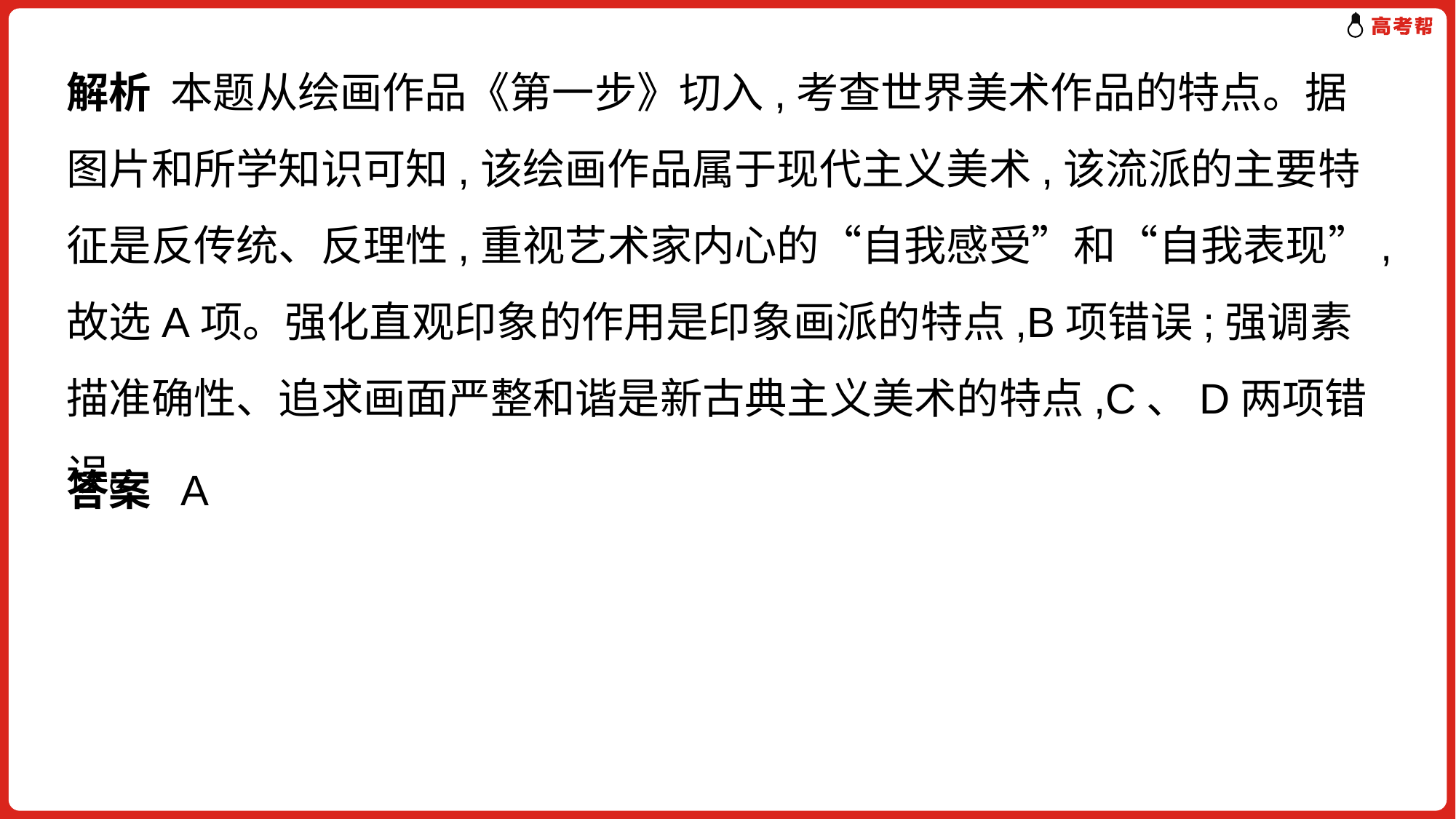

解析  本题从绘画作品《第一步》切入,考查世界美术作品的特点。据图片和所学知识可知,该绘画作品属于现代主义美术,该流派的主要特征是反传统、反理性,重视艺术家内心的“自我感受”和“自我表现”,故选A项。强化直观印象的作用是印象画派的特点,B项错误;强调素描准确性、追求画面严整和谐是新古典主义美术的特点,C、D两项错误。
答案  A